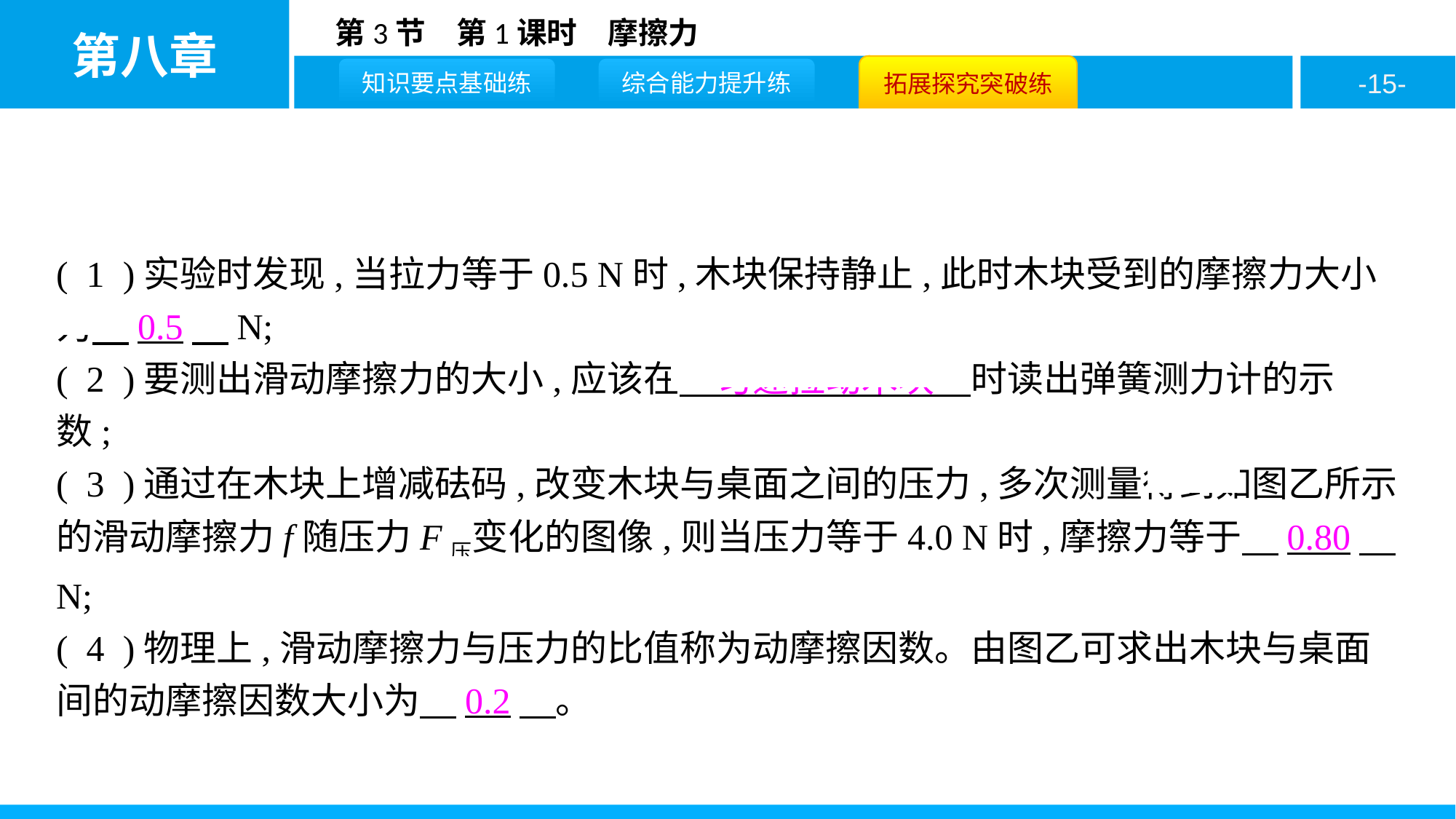

(  1  )实验时发现,当拉力等于0.5 N时,木块保持静止,此时木块受到的摩擦力大小为　0.5　N;
(  2  )要测出滑动摩擦力的大小,应该在　匀速拉动木块　时读出弹簧测力计的示数;
(  3  )通过在木块上增减砝码,改变木块与桌面之间的压力,多次测量得到如图乙所示的滑动摩擦力f随压力F压变化的图像,则当压力等于4.0 N时,摩擦力等于　0.80　N;
(  4  )物理上,滑动摩擦力与压力的比值称为动摩擦因数。由图乙可求出木块与桌面间的动摩擦因数大小为　0.2　。